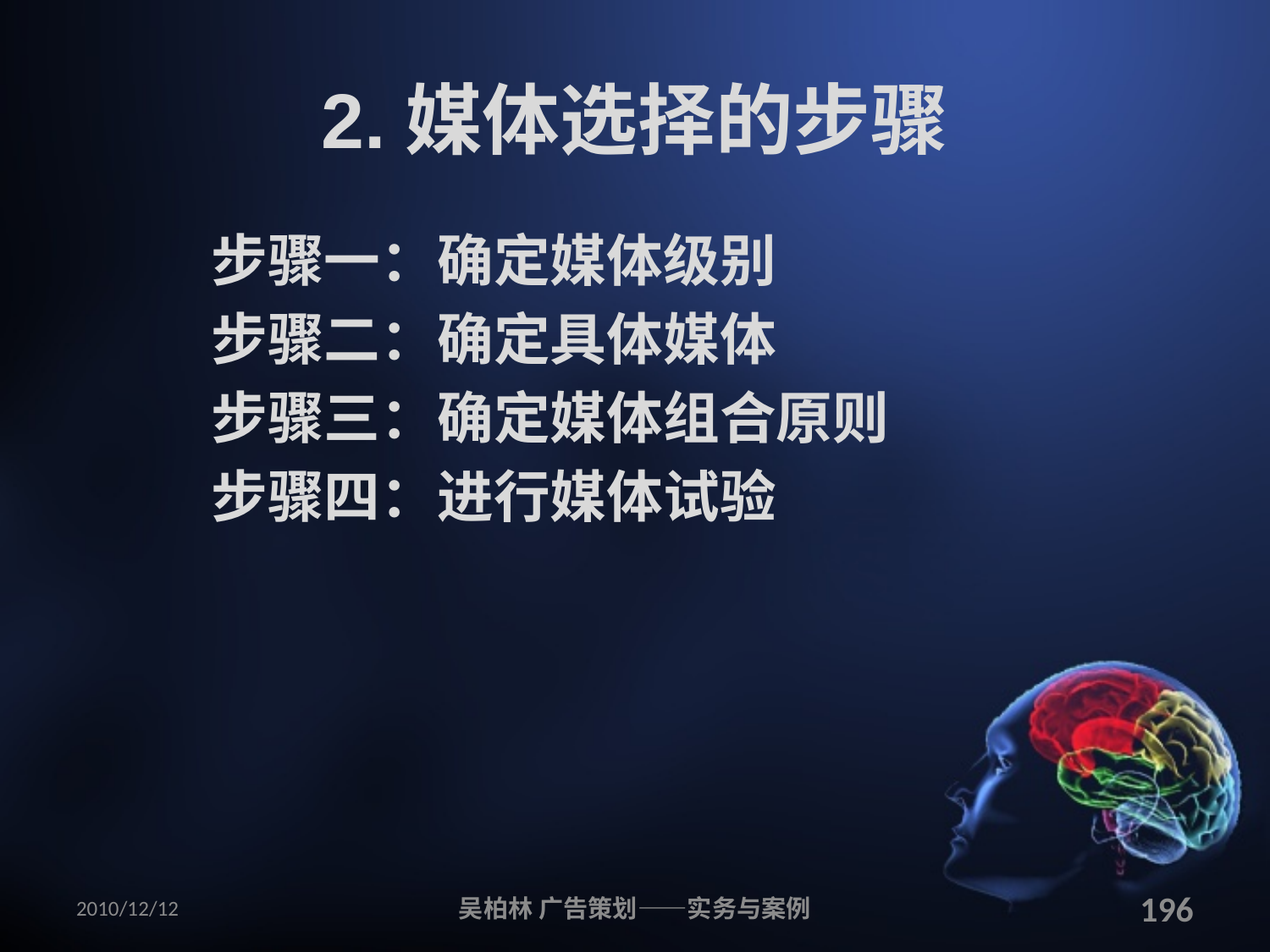

# 2.媒体选择的步骤
步骤一：确定媒体级别
步骤二：确定具体媒体
步骤三：确定媒体组合原则
步骤四：进行媒体试验
2010/12/12
吴柏林 广告策划——实务与案例
196